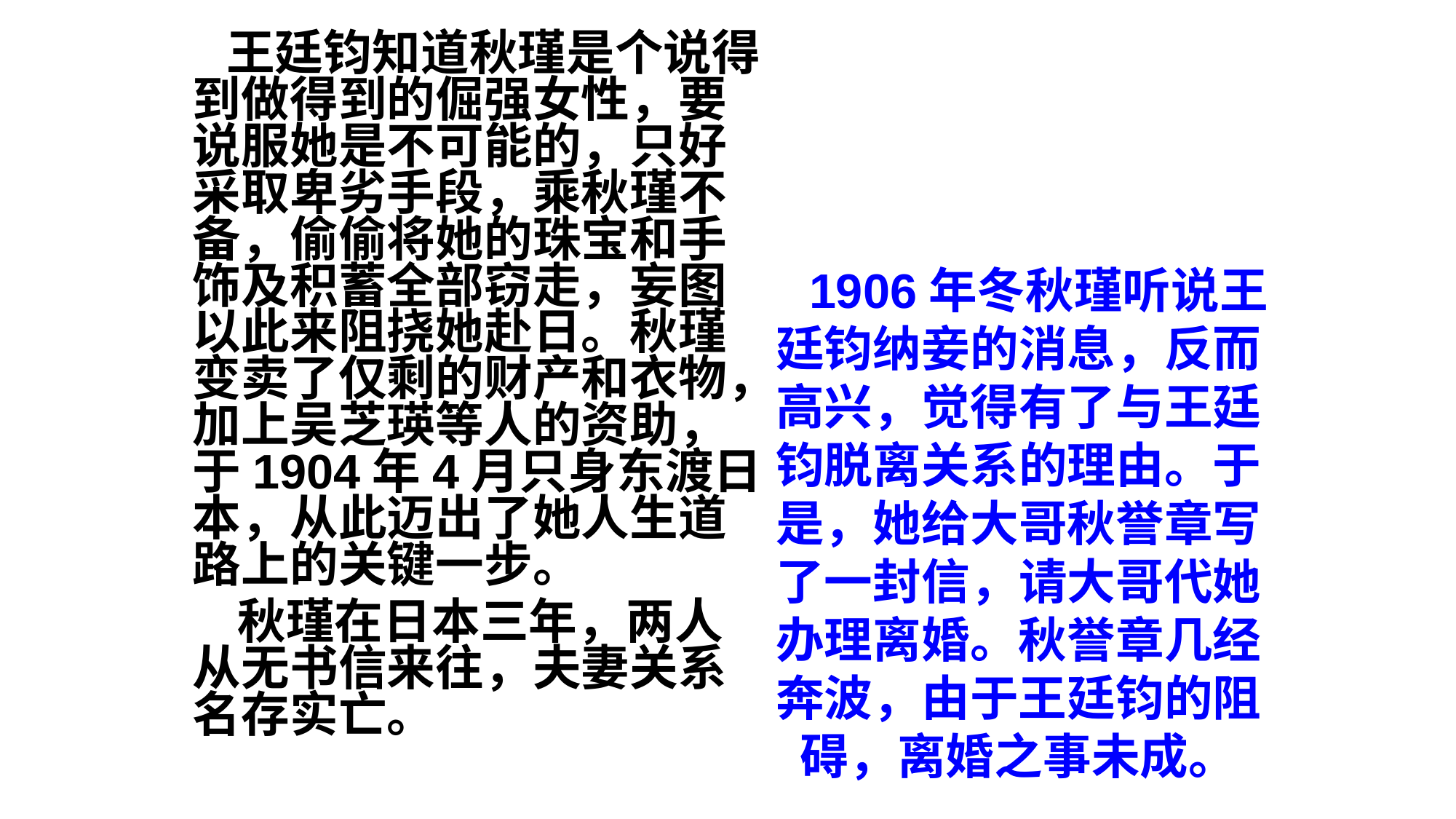

王廷钧知道秋瑾是个说得到做得到的倔强女性，要说服她是不可能的，只好采取卑劣手段，乘秋瑾不备，偷偷将她的珠宝和手饰及积蓄全部窃走，妄图以此来阻挠她赴日。秋瑾变卖了仅剩的财产和衣物，加上吴芝瑛等人的资助，于1904年4月只身东渡日本，从此迈出了她人生道路上的关键一步。
   秋瑾在日本三年，两人从无书信来往，夫妻关系名存实亡。
   1906年冬秋瑾听说王廷钧纳妾的消息，反而高兴，觉得有了与王廷钧脱离关系的理由。于是，她给大哥秋誉章写了一封信，请大哥代她办理离婚。秋誉章几经奔波，由于王廷钧的阻碍，离婚之事未成。